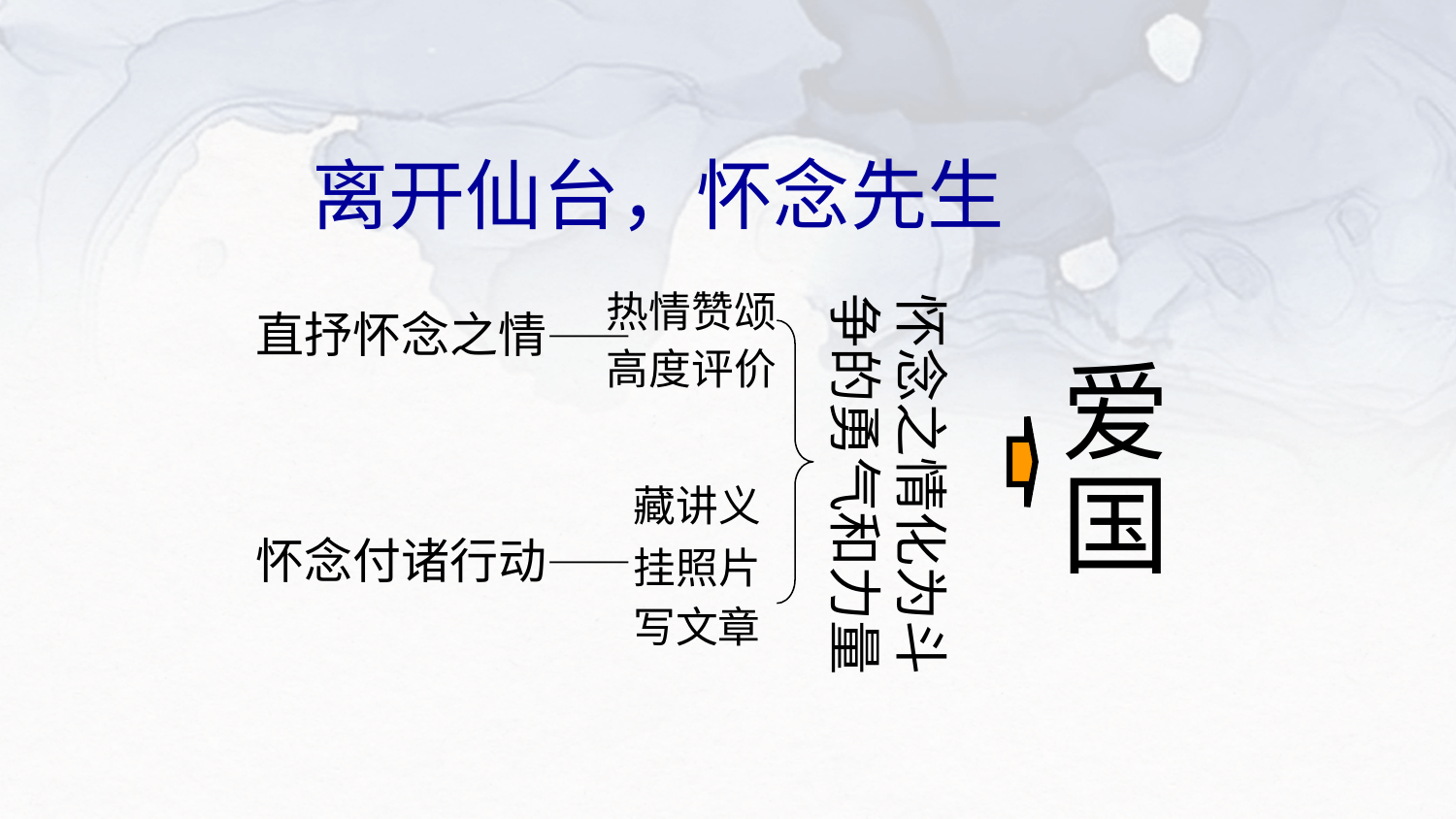

离开仙台，怀念先生
热情赞颂
怀念之情化为斗
争的勇气和力量
直抒怀念之情——

高度评价
爱

国
藏讲义
怀念付诸行动——
挂照片
写文章